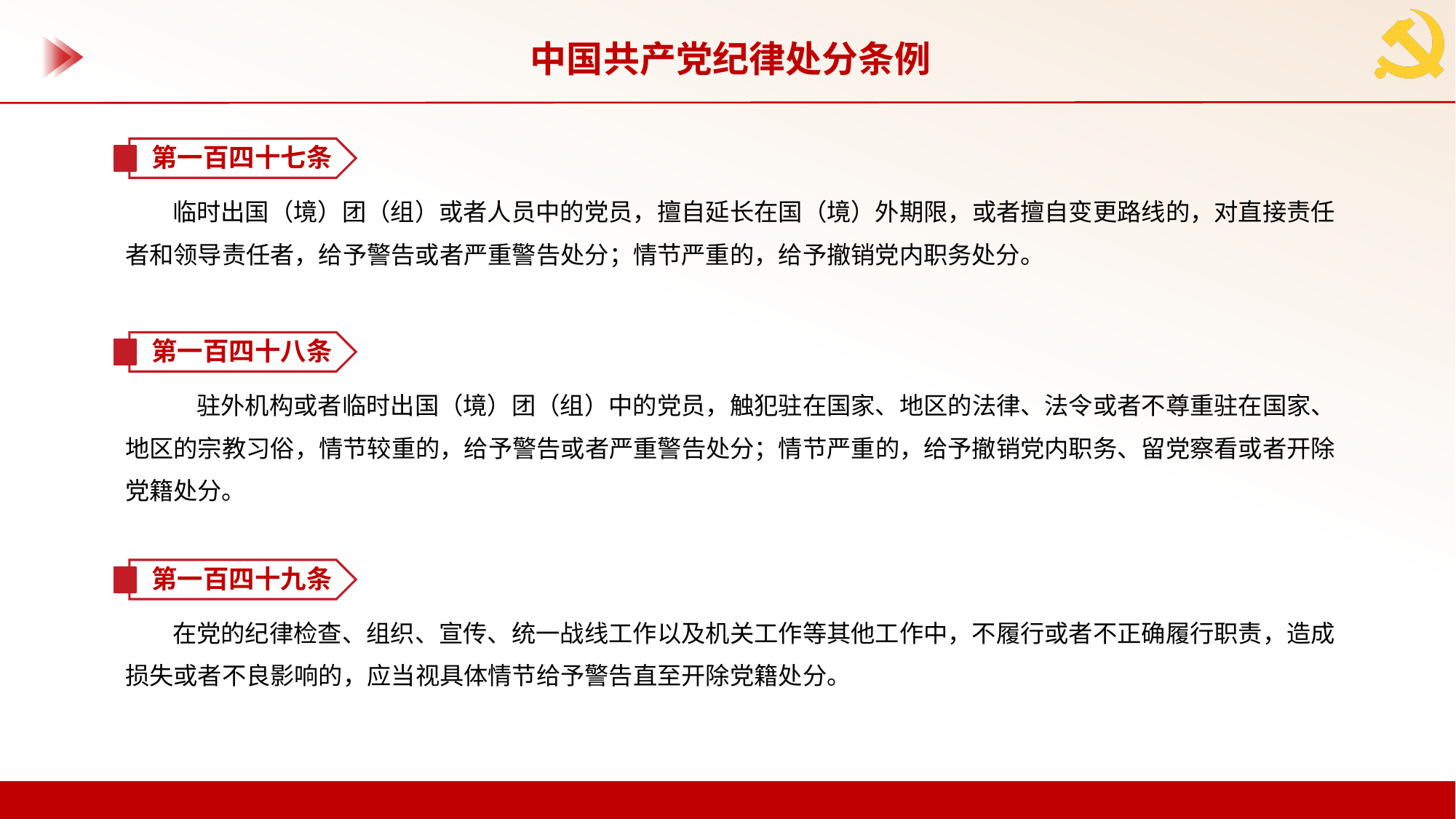

中国共产党纪律处分条例
第一百四十七条

临时出国（境）团（组）或者人员中的党员，擅自延长在国（境）外期限，或者擅自变更路线的，对直接责任者和领导责任者，给予警告或者严重警告处分；情节严重的，给予撤销党内职务处分。
第一百四十八条

　驻外机构或者临时出国（境）团（组）中的党员，触犯驻在国家、地区的法律、法令或者不尊重驻在国家、地区的宗教习俗，情节较重的，给予警告或者严重警告处分；情节严重的，给予撤销党内职务、留党察看或者开除党籍处分。
第一百四十九条

在党的纪律检查、组织、宣传、统一战线工作以及机关工作等其他工作中，不履行或者不正确履行职责，造成损失或者不良影响的，应当视具体情节给予警告直至开除党籍处分。